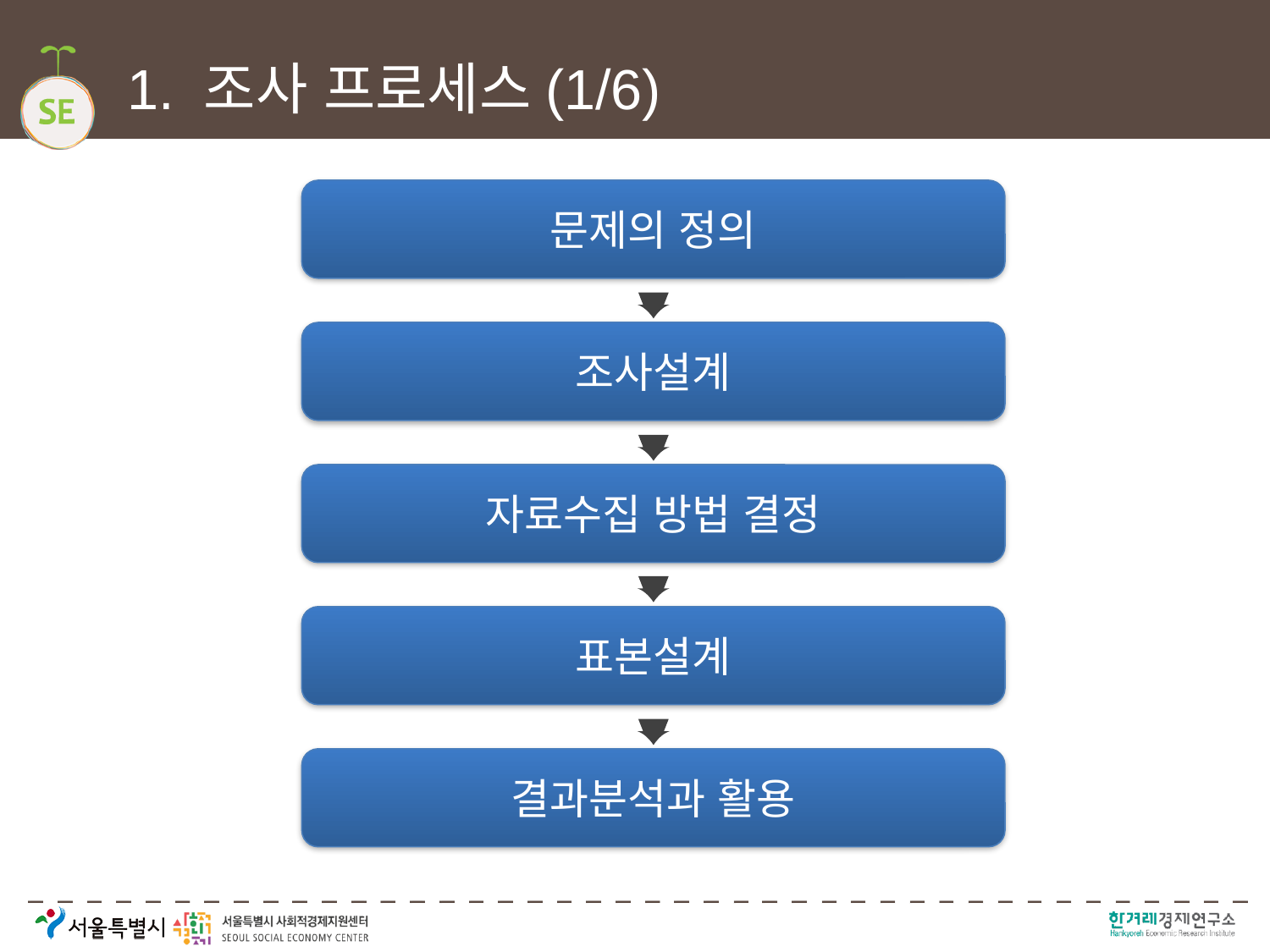

# 1. 조사 프로세스(1/6)
문제의 정의

조사설계

자료수집 방법 결정

표본설계

결과분석과 활용